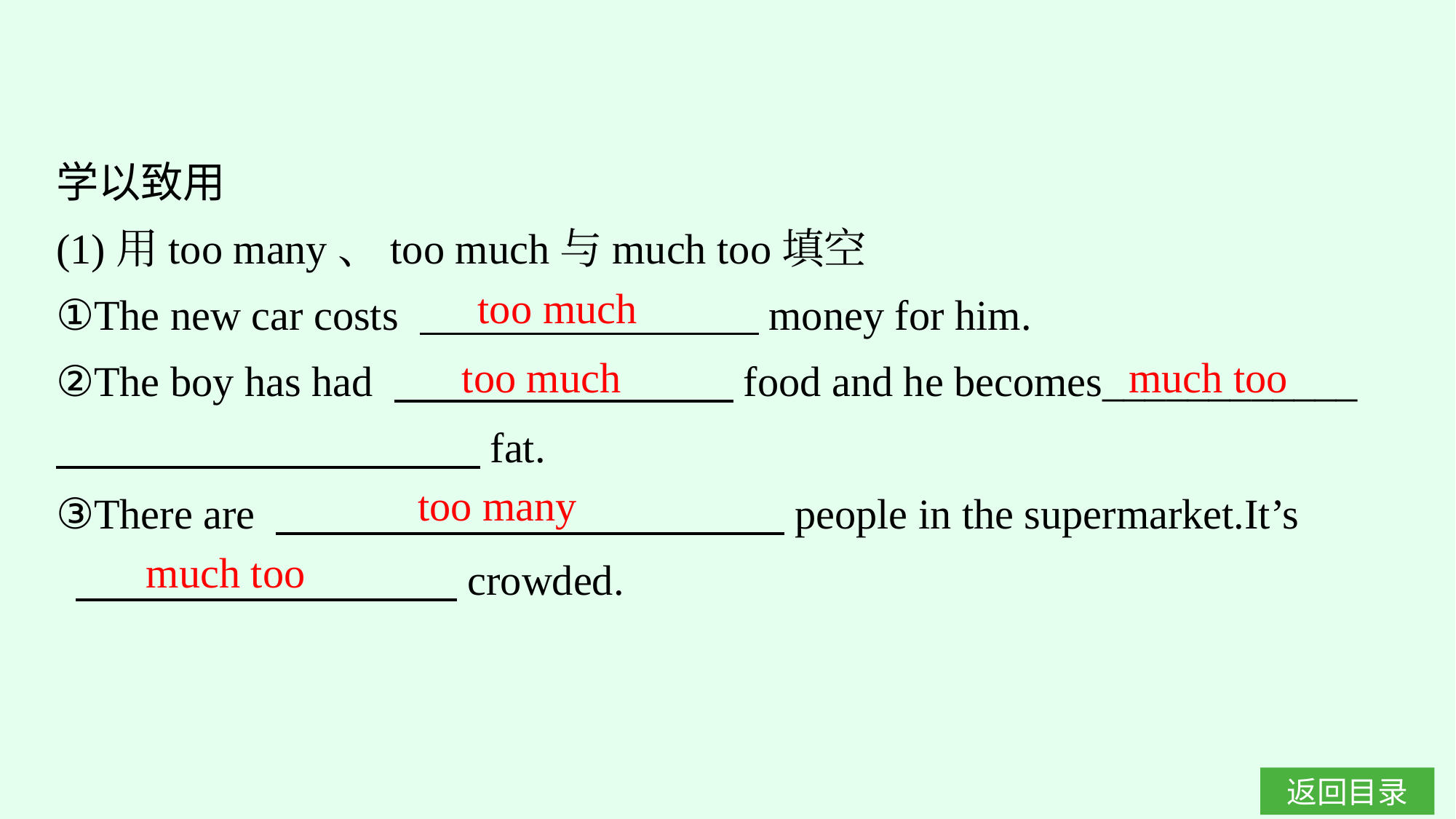

学以致用
(1)用too many、too much与much too填空
①The new car costs 　　　　　　　　money for him.
②The boy has had 　　　　　　　　food and he becomes____________ 　　　　　　　　　　fat.
③There are 　　　　　　　　　　　　people in the supermarket.It’s
 　　　　　　　　　crowded.
too much
too much
much too
too many
much too